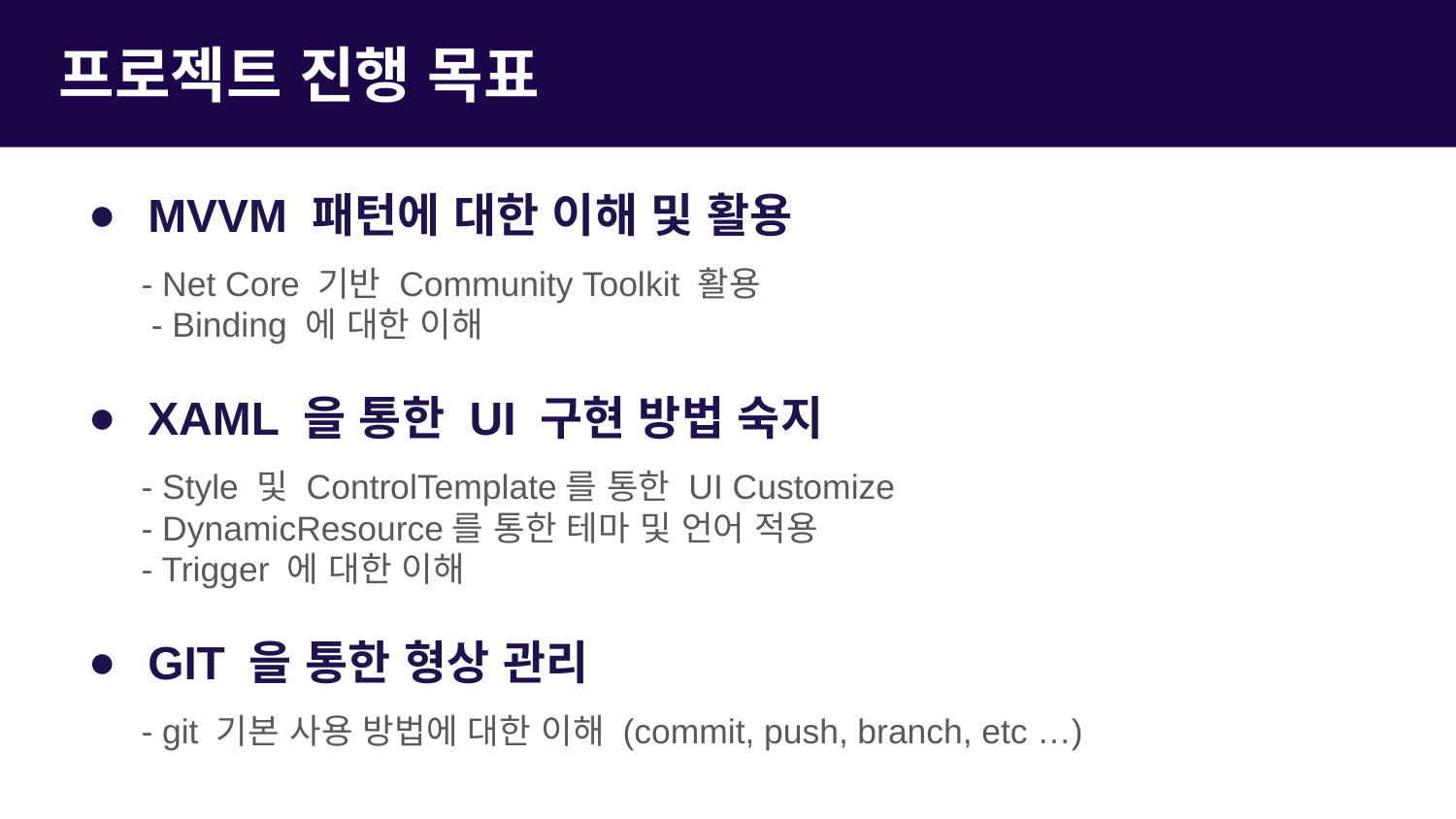

프로젝트 진행 목표
MVVM 패턴에 대한 이해 및 활용
       - Net Core 기반 Community Toolkit 활용
       - Binding 에 대한 이해

XAML 을 통한 UI 구현 방법 숙지
       - Style 및 ControlTemplate를 통한 UI Customize
       - DynamicResource를 통한 테마 및 언어 적용
       - Trigger 에 대한 이해

GIT 을 통한 형상 관리
       - git 기본 사용 방법에 대한 이해 (commit, push, branch, etc …)